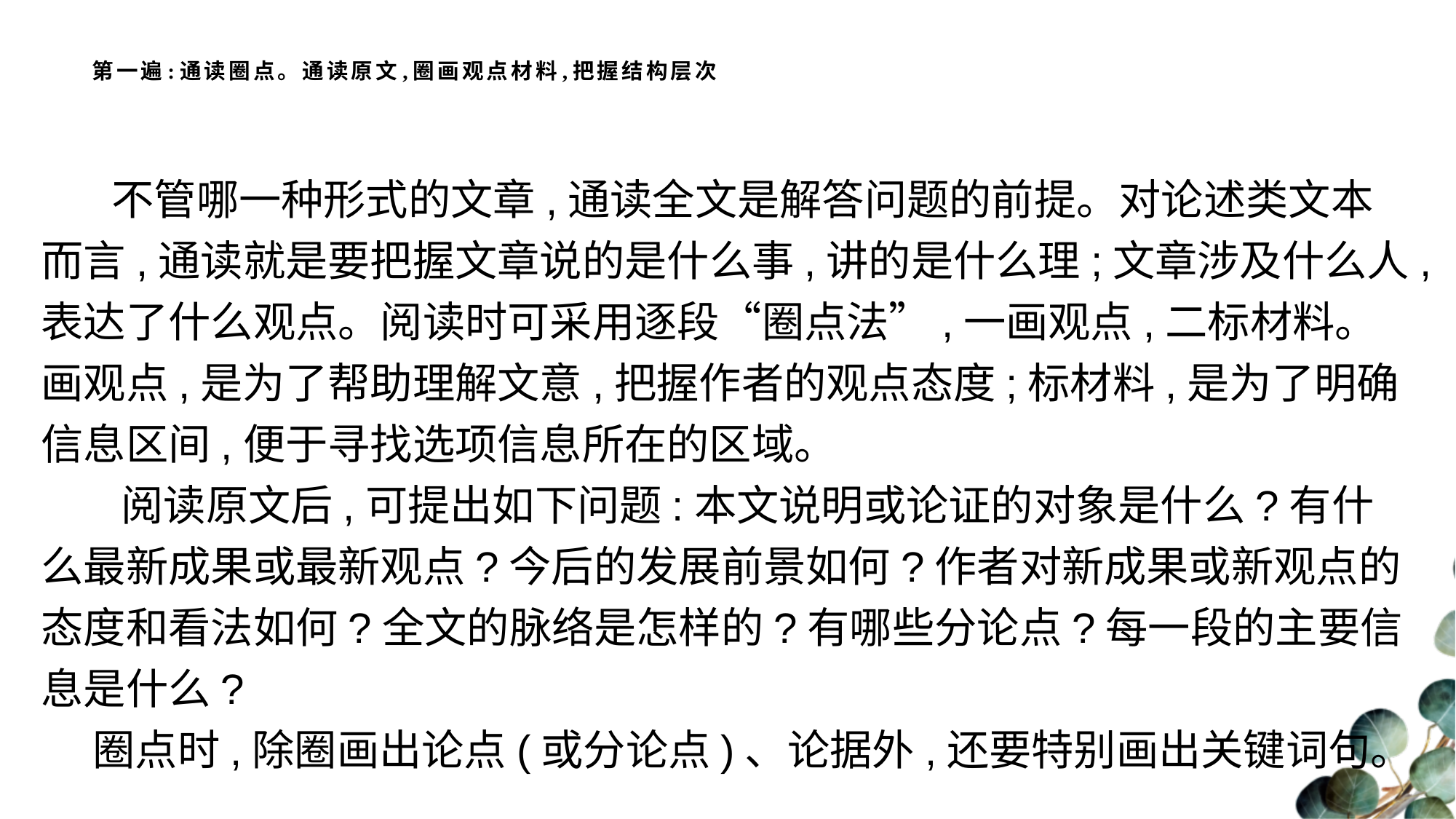

# 第一遍:通读圈点。通读原文,圈画观点材料,把握结构层次
   不管哪一种形式的文章,通读全文是解答问题的前提。对论述类文本而言,通读就是要把握文章说的是什么事,讲的是什么理;文章涉及什么人,表达了什么观点。阅读时可采用逐段“圈点法”,一画观点,二标材料。画观点,是为了帮助理解文意,把握作者的观点态度;标材料,是为了明确信息区间,便于寻找选项信息所在的区域。
    阅读原文后,可提出如下问题:本文说明或论证的对象是什么?有什么最新成果或最新观点?今后的发展前景如何?作者对新成果或新观点的态度和看法如何?全文的脉络是怎样的?有哪些分论点?每一段的主要信息是什么?
 圈点时,除圈画出论点(或分论点)、论据外,还要特别画出关键词句。